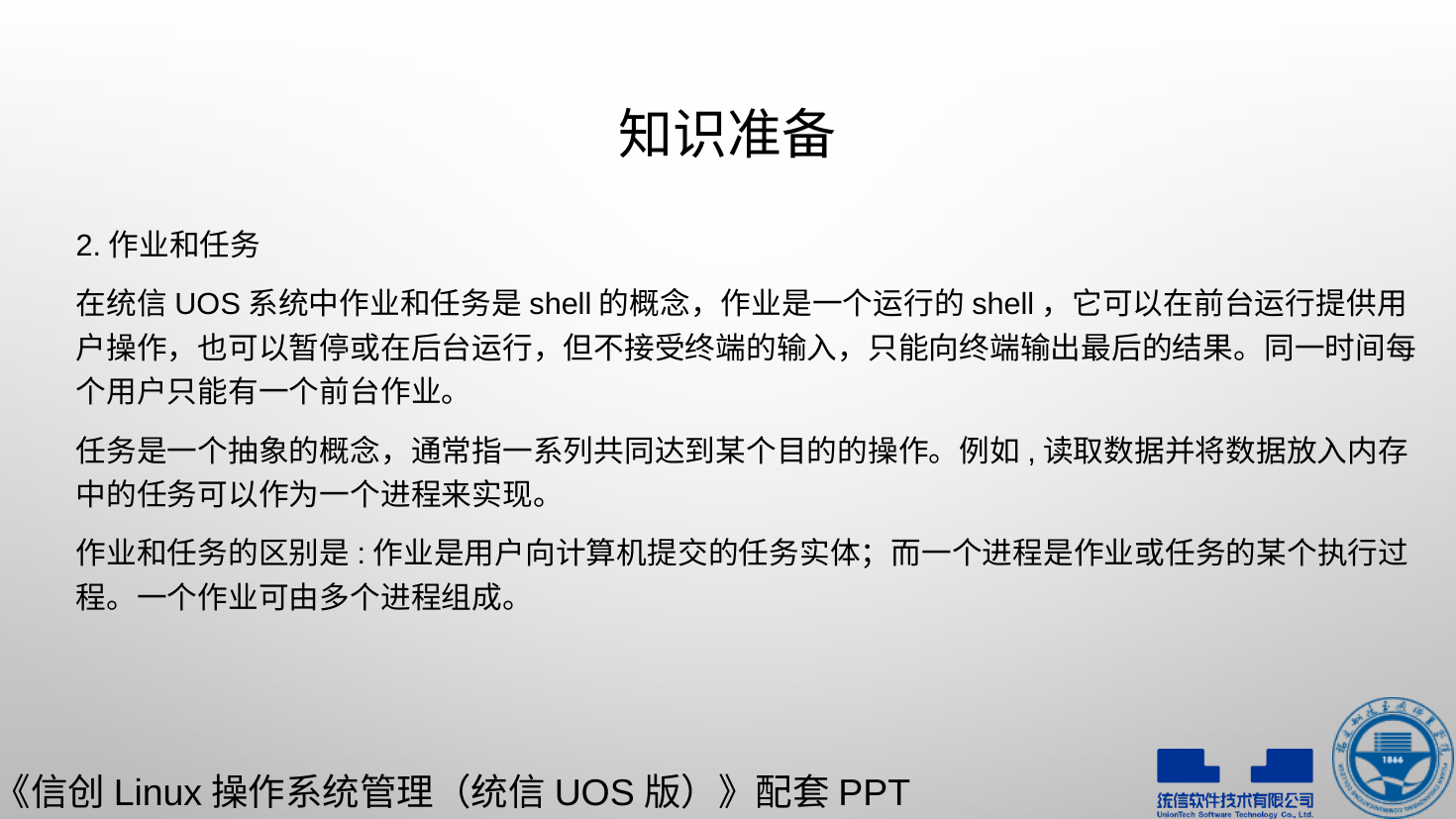

# 知识准备
2.作业和任务
在统信UOS系统中作业和任务是shell的概念，作业是一个运行的shell，它可以在前台运行提供用户操作，也可以暂停或在后台运行，但不接受终端的输入，只能向终端输出最后的结果。同一时间每个用户只能有一个前台作业。
任务是一个抽象的概念，通常指一系列共同达到某个目的的操作。例如,读取数据并将数据放入内存中的任务可以作为一个进程来实现。
作业和任务的区别是:作业是用户向计算机提交的任务实体；而一个进程是作业或任务的某个执行过程。一个作业可由多个进程组成。